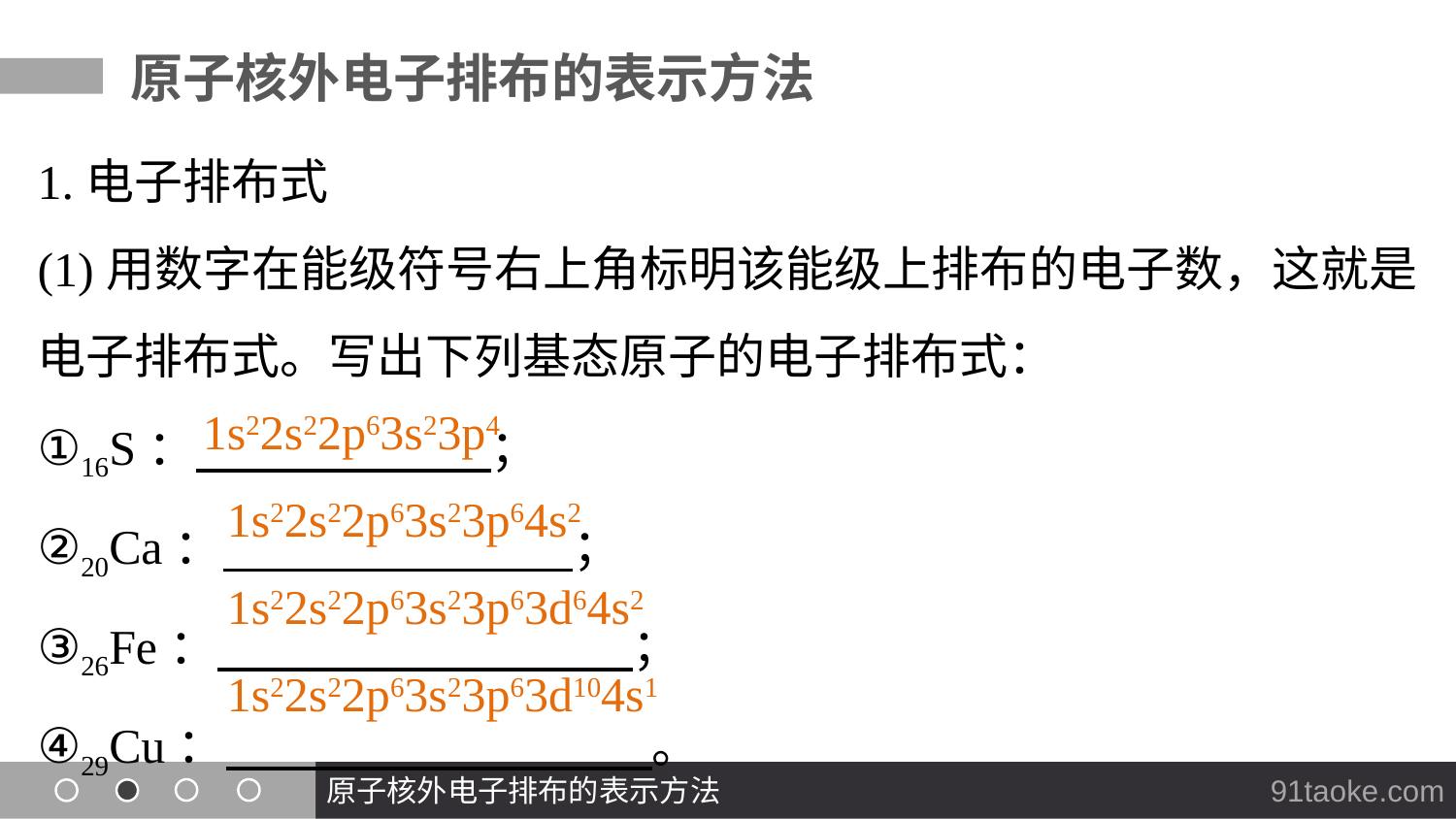

原子核外电子排布的表示方法

1.电子排布式
(1)用数字在能级符号右上角标明该能级上排布的电子数，这就是电子排布式。写出下列基态原子的电子排布式：
①16S：                           ；
②20Ca：                                ；
③26Fe：                                      ；
④29Cu：                                       。
1s22s22p63s23p4
  1s22s22p63s23p64s2
  1s22s22p63s23p63d64s2
  1s22s22p63s23p63d104s1